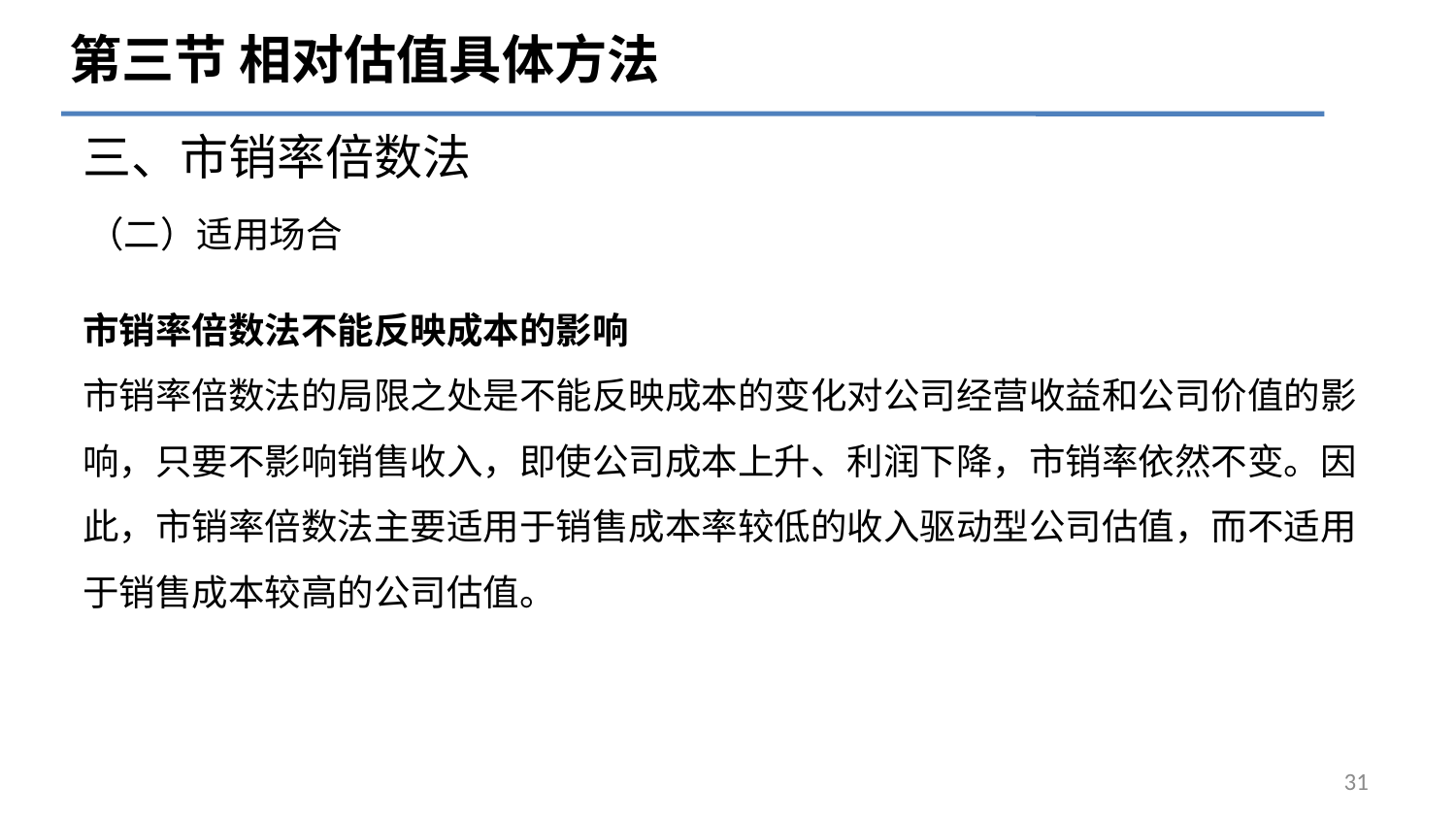

第三节 相对估值具体方法
三、市销率倍数法
# （二）适用场合
市销率倍数法不能反映成本的影响
市销率倍数法的局限之处是不能反映成本的变化对公司经营收益和公司价值的影响，只要不影响销售收入，即使公司成本上升、利润下降，市销率依然不变。因此，市销率倍数法主要适用于销售成本率较低的收入驱动型公司估值，而不适用于销售成本较高的公司估值。
31